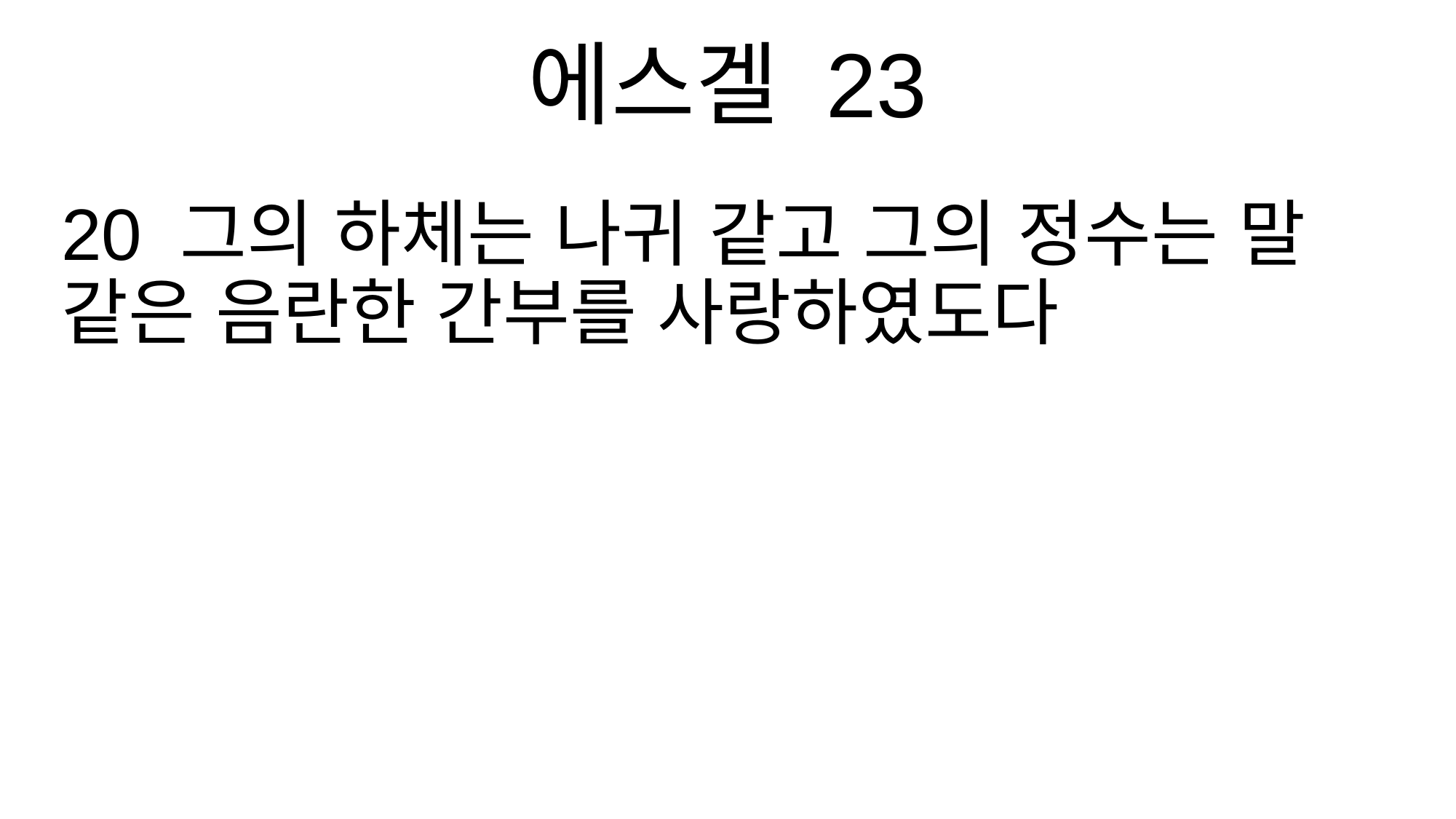

에스겔 23
20 그의 하체는 나귀 같고 그의 정수는 말 같은 음란한 간부를 사랑하였도다